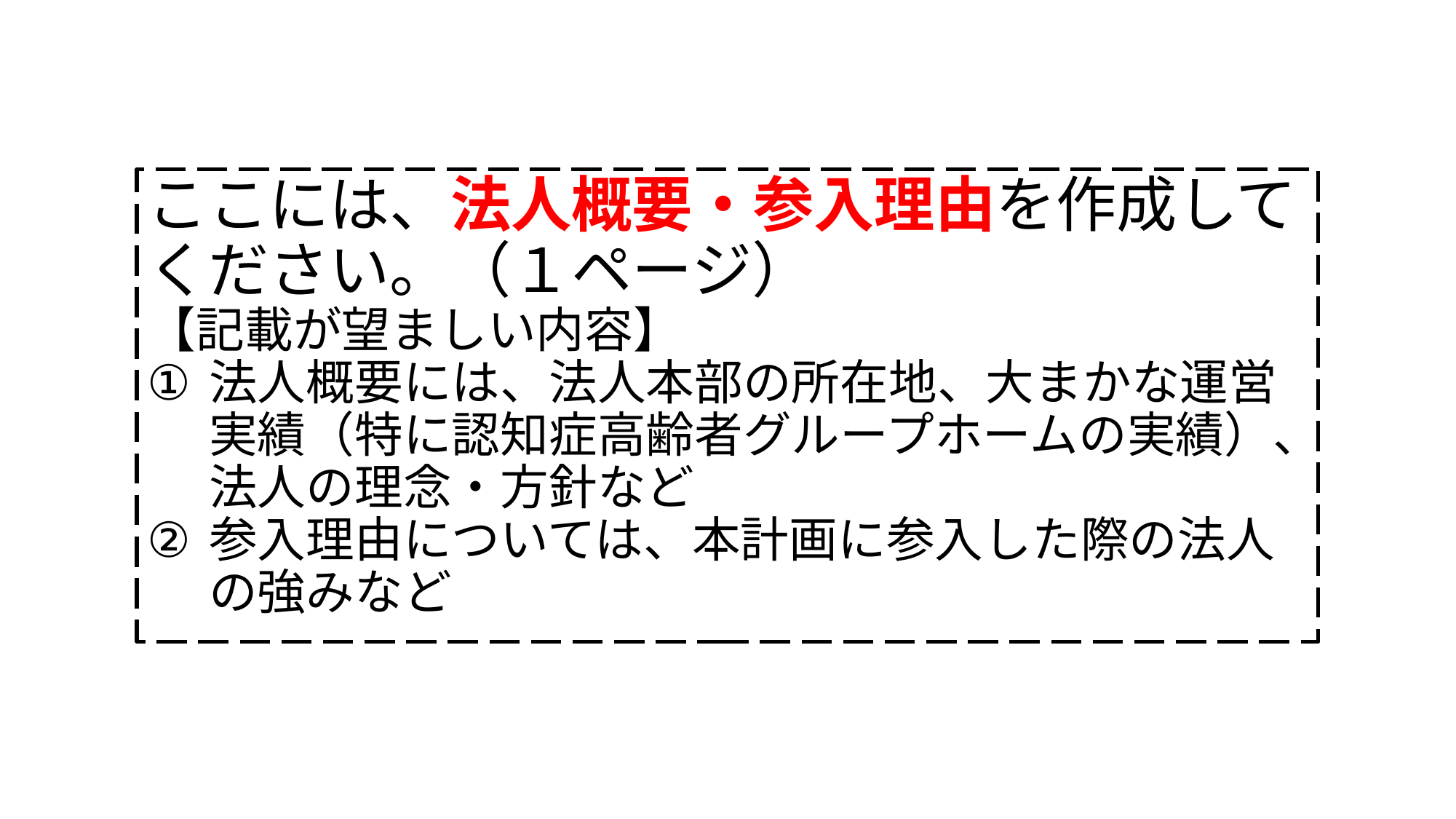

ここには、法人概要・参入理由を作成してください。（１ページ）
【記載が望ましい内容】
法人概要には、法人本部の所在地、大まかな運営実績（特に認知症高齢者グループホームの実績）、法人の理念・方針など
参入理由については、本計画に参入した際の法人の強みなど